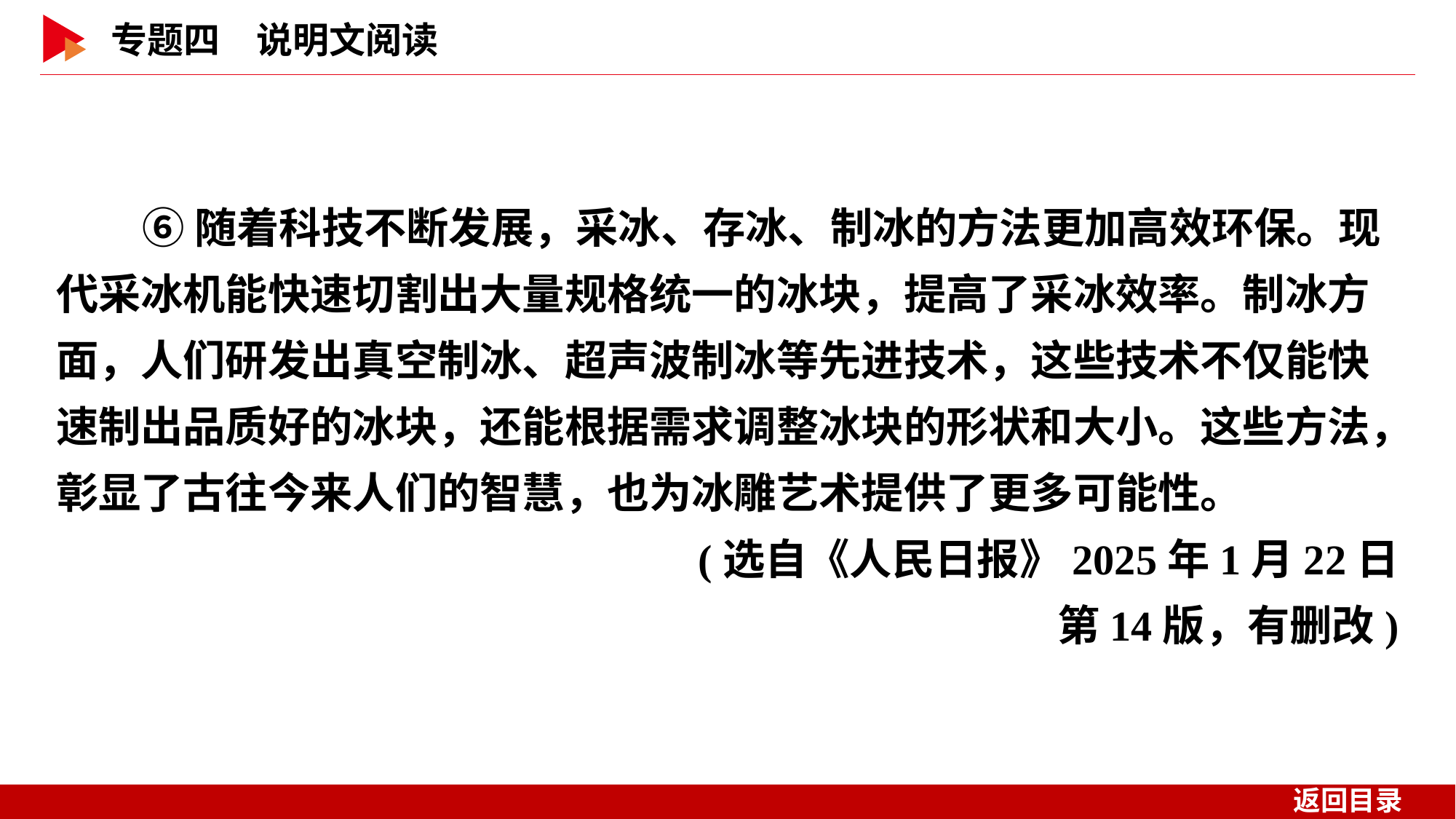

⑥随着科技不断发展，采冰、存冰、制冰的方法更加高效环保。现代采冰机能快速切割出大量规格统一的冰块，提高了采冰效率。制冰方面，人们研发出真空制冰、超声波制冰等先进技术，这些技术不仅能快速制出品质好的冰块，还能根据需求调整冰块的形状和大小。这些方法，彰显了古往今来人们的智慧，也为冰雕艺术提供了更多可能性。
(选自《人民日报》2025年1月22日
第14版，有删改)